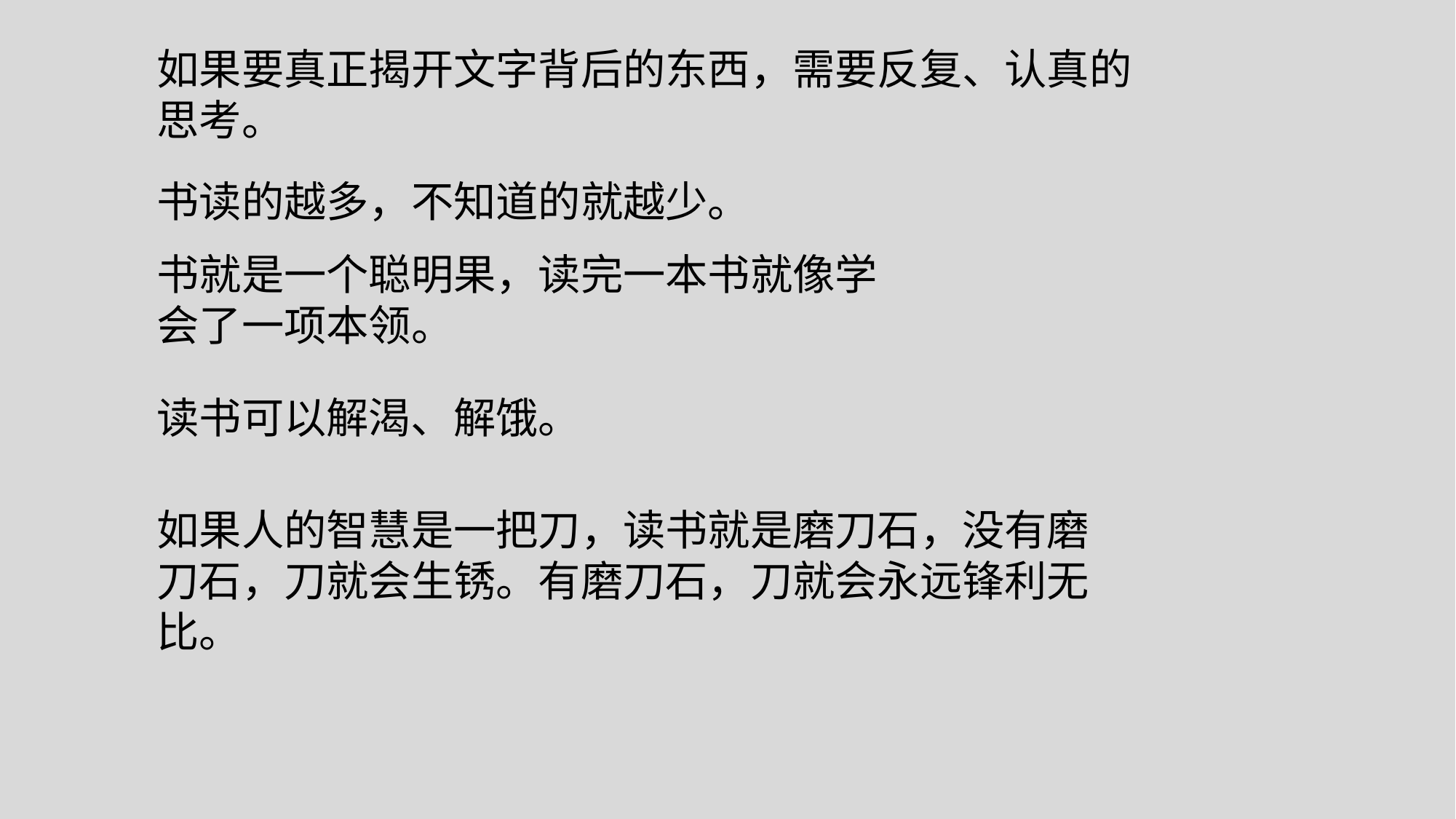

如果要真正揭开文字背后的东西，需要反复、认真的思考。
书读的越多，不知道的就越少。
书就是一个聪明果，读完一本书就像学会了一项本领。
读书可以解渴、解饿。
如果人的智慧是一把刀，读书就是磨刀石，没有磨刀石，刀就会生锈。有磨刀石，刀就会永远锋利无比。